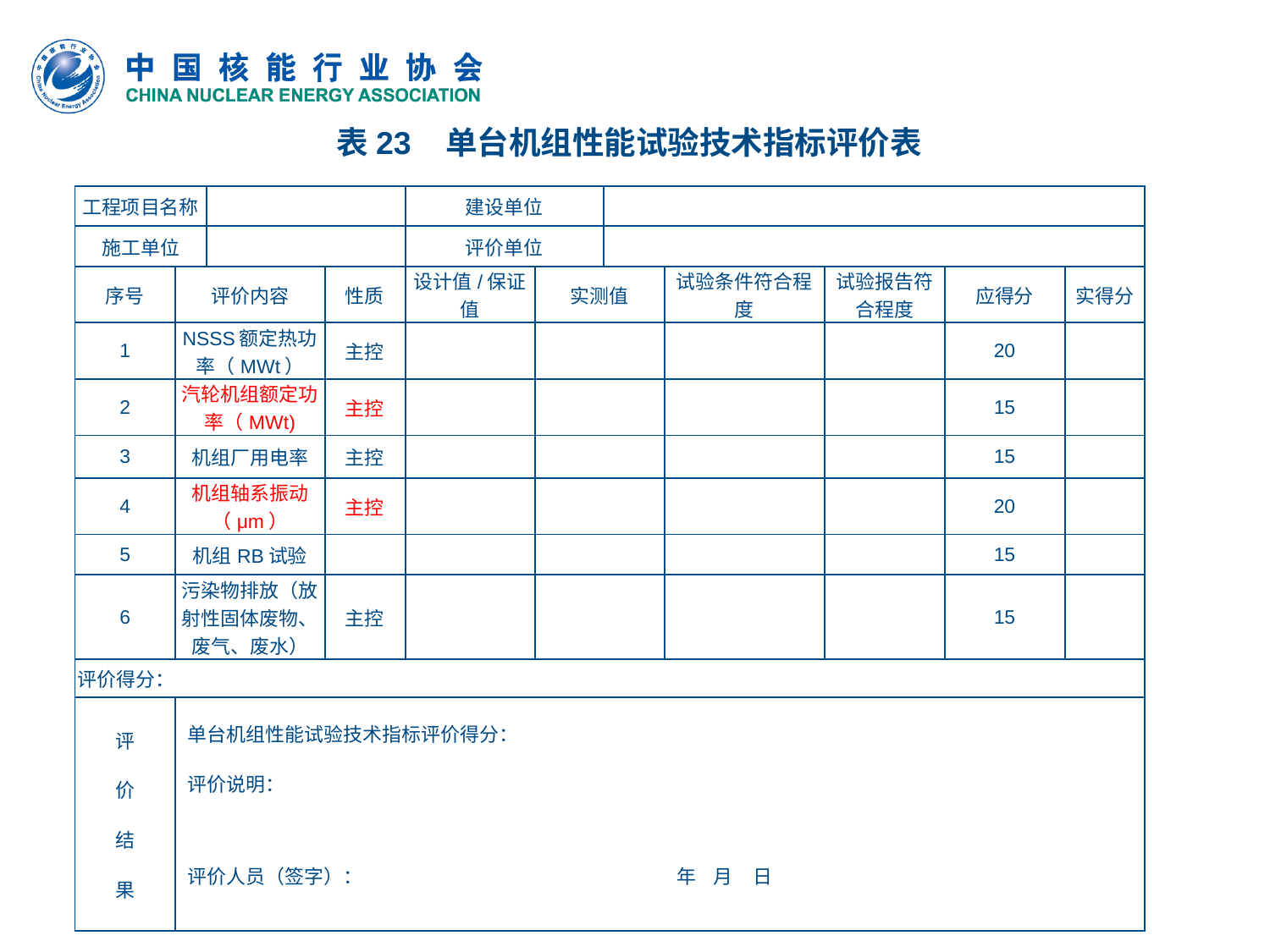

表23   单台机组性能试验技术指标评价表
| 工程项目名称 |  |  |  | 建设单位 |  |  |  |  |  |  |
| --- | --- | --- | --- | --- | --- | --- | --- | --- | --- | --- |
| 施工单位 |  |  |  | 评价单位 |  |  |  |  |  |  |
| 序号 | 评价内容 |  | 性质 | 设计值/保证值 | 实测值 |  | 试验条件符合程度 | 试验报告符合程度 | 应得分 | 实得分 |
| 1 | NSSS额定热功率（MWt） |  | 主控 |  |  |  |  |  | 20 |  |
| 2 | 汽轮机组额定功率（MWt) |  | 主控 |  |  |  |  |  | 15 |  |
| 3 | 机组厂用电率 |  | 主控 |  |  |  |  |  | 15 |  |
| 4 | 机组轴系振动（μm） |  | 主控 |  |  |  |  |  | 20 |  |
| 5 | 机组RB试验 |  |  |  |  |  |  |  | 15 |  |
| 6 | 污染物排放（放射性固体废物、废气、废水） |  | 主控 |  |  |  |  |  | 15 |  |
| 评价得分： |  |  |  |  |  |  |  |  |  |  |
| 评   价   结   果 | 单台机组性能试验技术指标评价得分：   评价说明：  评价人员（签字）： 年 月 日 |  |  |  |  |  |  |  |  |  |